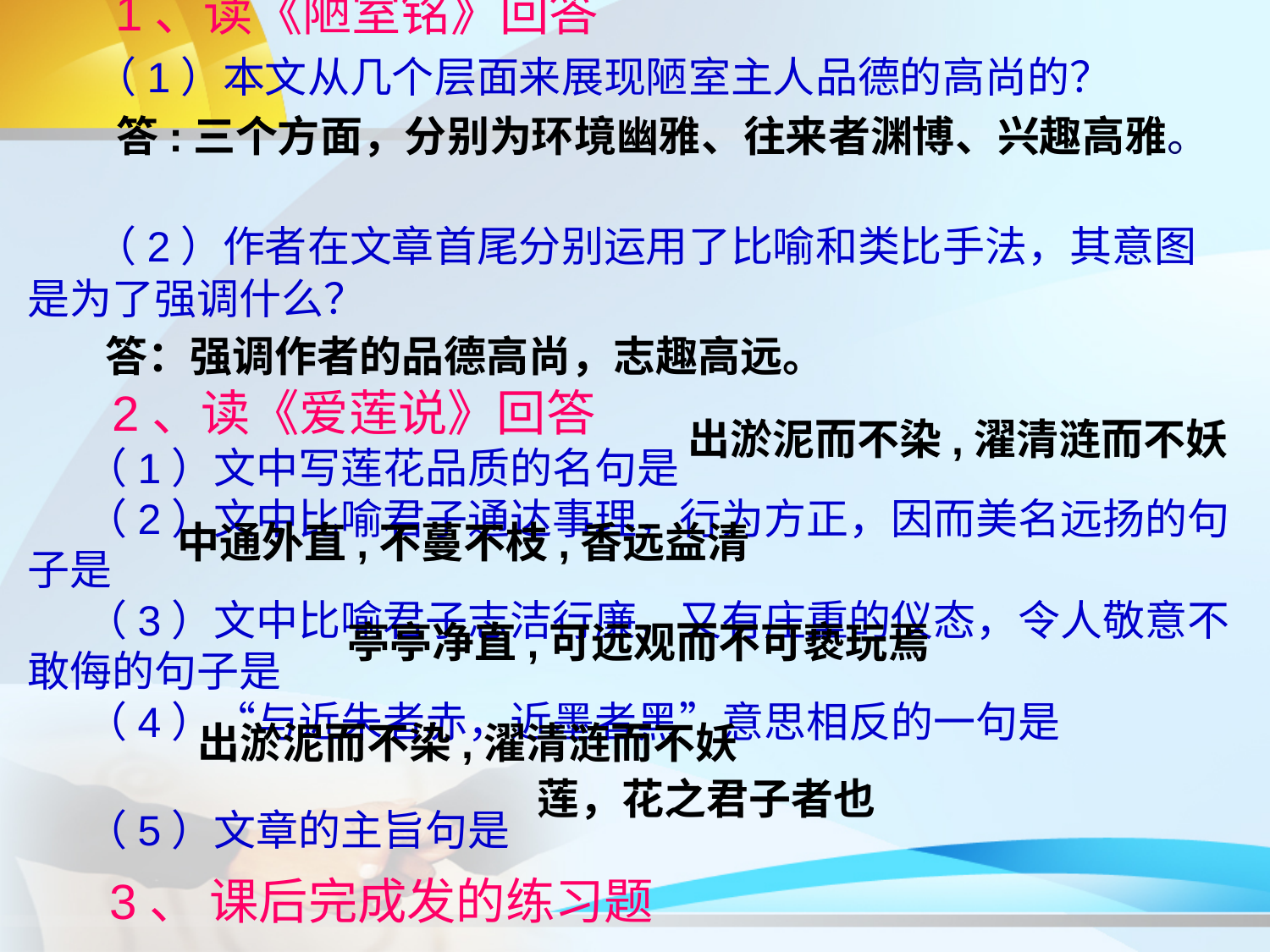

1、读《陋室铭》回答
     （1）本文从几个层面来展现陋室主人品德的高尚的？
       答:三个方面，分别为环境幽雅、往来者渊博、兴趣高雅。
     （2）作者在文章首尾分别运用了比喻和类比手法，其意图是为了强调什么？
      答：强调作者的品德高尚，志趣高远。
       2、读《爱莲说》回答
     （1）文中写莲花品质的名句是
     （2）文中比喻君子通达事理，行为方正，因而美名远扬的句子是
     （3）文中比喻君子志洁行廉，又有庄重的仪态，令人敬意不敢侮的句子是
     （4）“与近朱者赤，近墨者黑”意思相反的一句是

     （5）文章的主旨句是
      3、 课后完成发的练习题

出淤泥而不染,濯清涟而不妖
中通外直,不蔓不枝,香远益清
亭亭净直,可远观而不可亵玩焉
出淤泥而不染,濯清涟而不妖
莲，花之君子者也